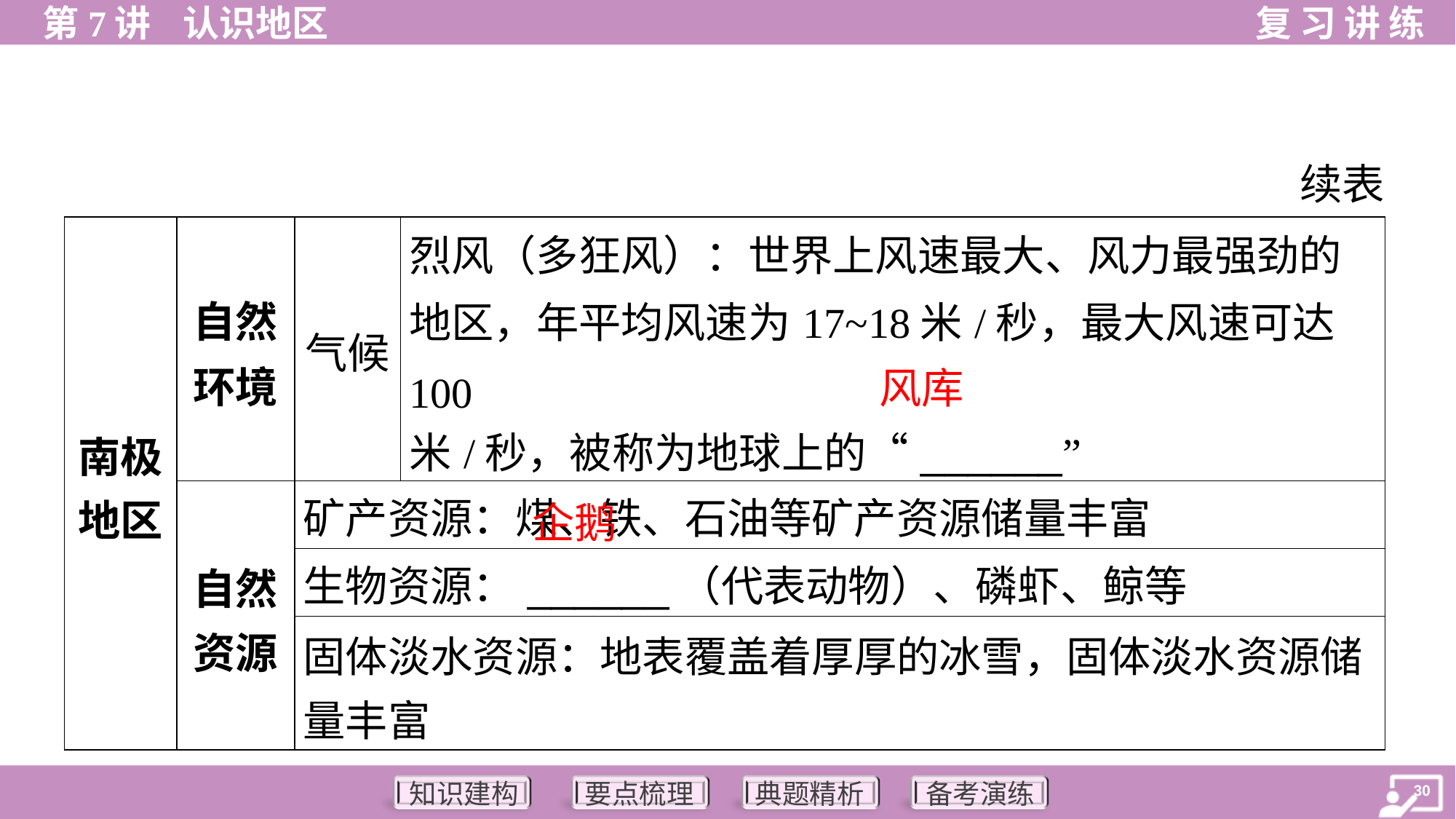

续表
| 南极 地区 | 自然 环境 | 气候 | 烈风（多狂风）：世界上风速最大、风力最强劲的 地区，年平均风速为17~18米/秒，最大风速可达100 米/秒，被称为地球上的“\_\_\_\_\_\_” |
| --- | --- | --- | --- |
|  | 自然 资源 | 矿产资源：煤、铁、石油等矿产资源储量丰富 |  |
|  |  | 生物资源：\_\_\_\_\_\_（代表动物）、磷虾、鲸等 |  |
|  |  | 固体淡水资源：地表覆盖着厚厚的冰雪，固体淡水资源储 量丰富 |  |
风库
企鹅